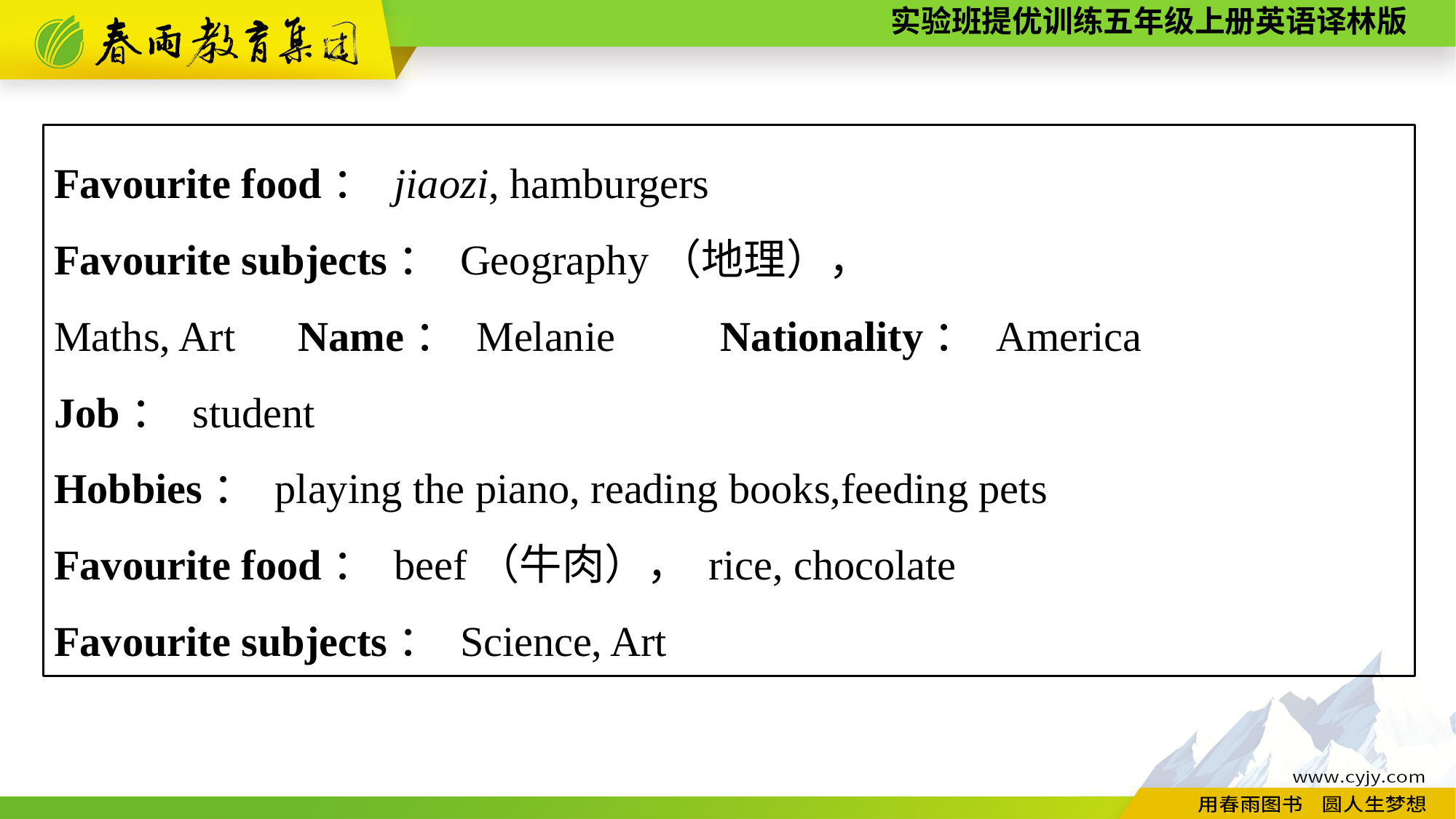

Favourite food： jiaozi, hamburgers
Favourite subjects： Geography（地理），
Maths, Art　Name： Melanie　　Nationality： America
Job： student
Hobbies： playing the piano, reading books,feeding pets
Favourite food： beef（牛肉）， rice, chocolate
Favourite subjects： Science, Art